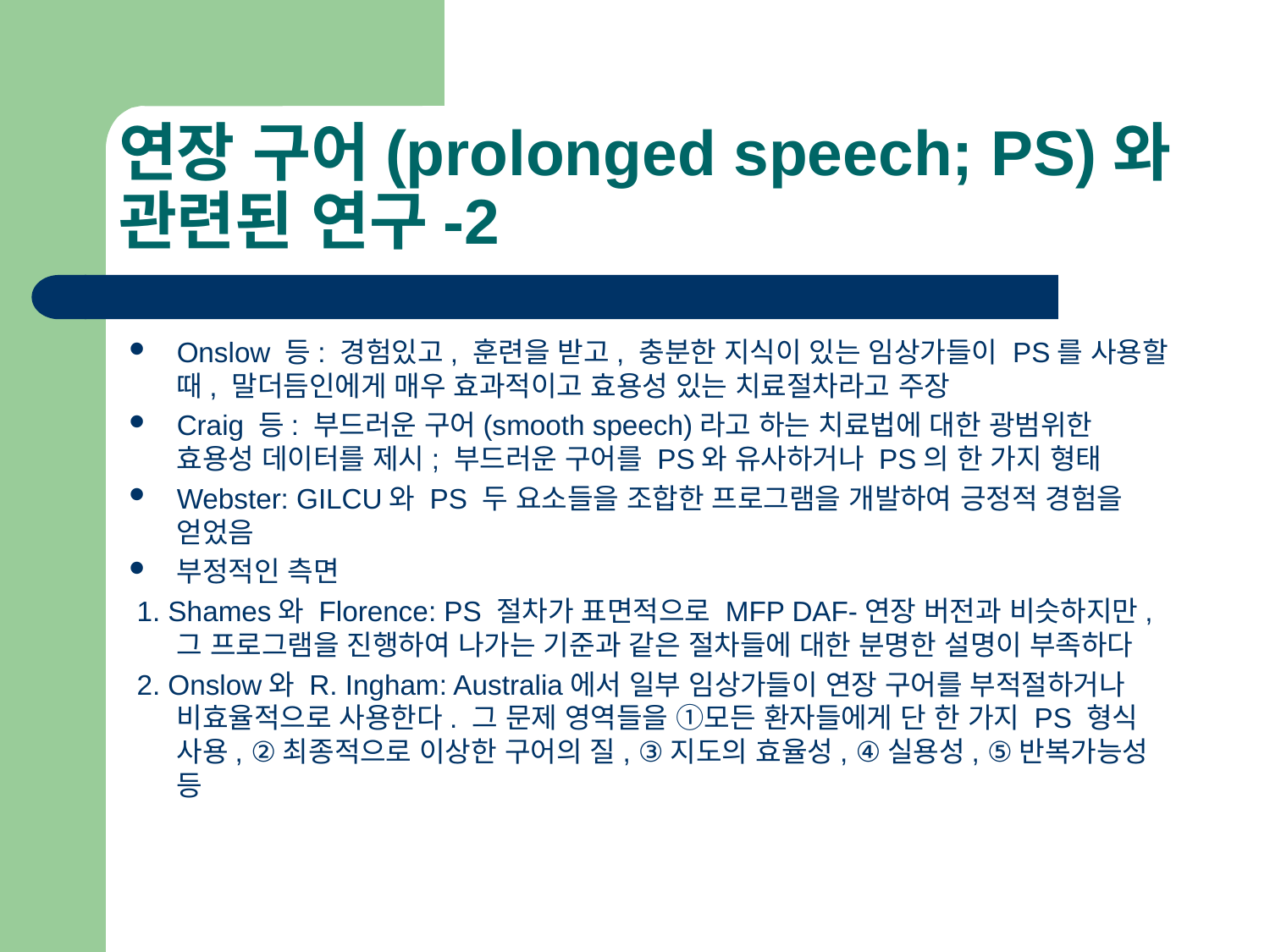

# 연장 구어(prolonged speech; PS)와 관련된 연구-2
Onslow 등: 경험있고, 훈련을 받고, 충분한 지식이 있는 임상가들이 PS를 사용할 때, 말더듬인에게 매우 효과적이고 효용성 있는 치료절차라고 주장
Craig 등: 부드러운 구어(smooth speech)라고 하는 치료법에 대한 광범위한 효용성 데이터를 제시; 부드러운 구어를 PS와 유사하거나 PS의 한 가지 형태
Webster: GILCU와 PS 두 요소들을 조합한 프로그램을 개발하여 긍정적 경험을 얻었음
부정적인 측면
 1. Shames와 Florence: PS 절차가 표면적으로 MFP DAF-연장 버전과 비슷하지만, 그 프로그램을 진행하여 나가는 기준과 같은 절차들에 대한 분명한 설명이 부족하다
 2. Onslow와 R. Ingham: Australia에서 일부 임상가들이 연장 구어를 부적절하거나 비효율적으로 사용한다. 그 문제 영역들을 ①모든 환자들에게 단 한 가지 PS 형식 사용, ②최종적으로 이상한 구어의 질, ③지도의 효율성, ④실용성, ⑤반복가능성 등